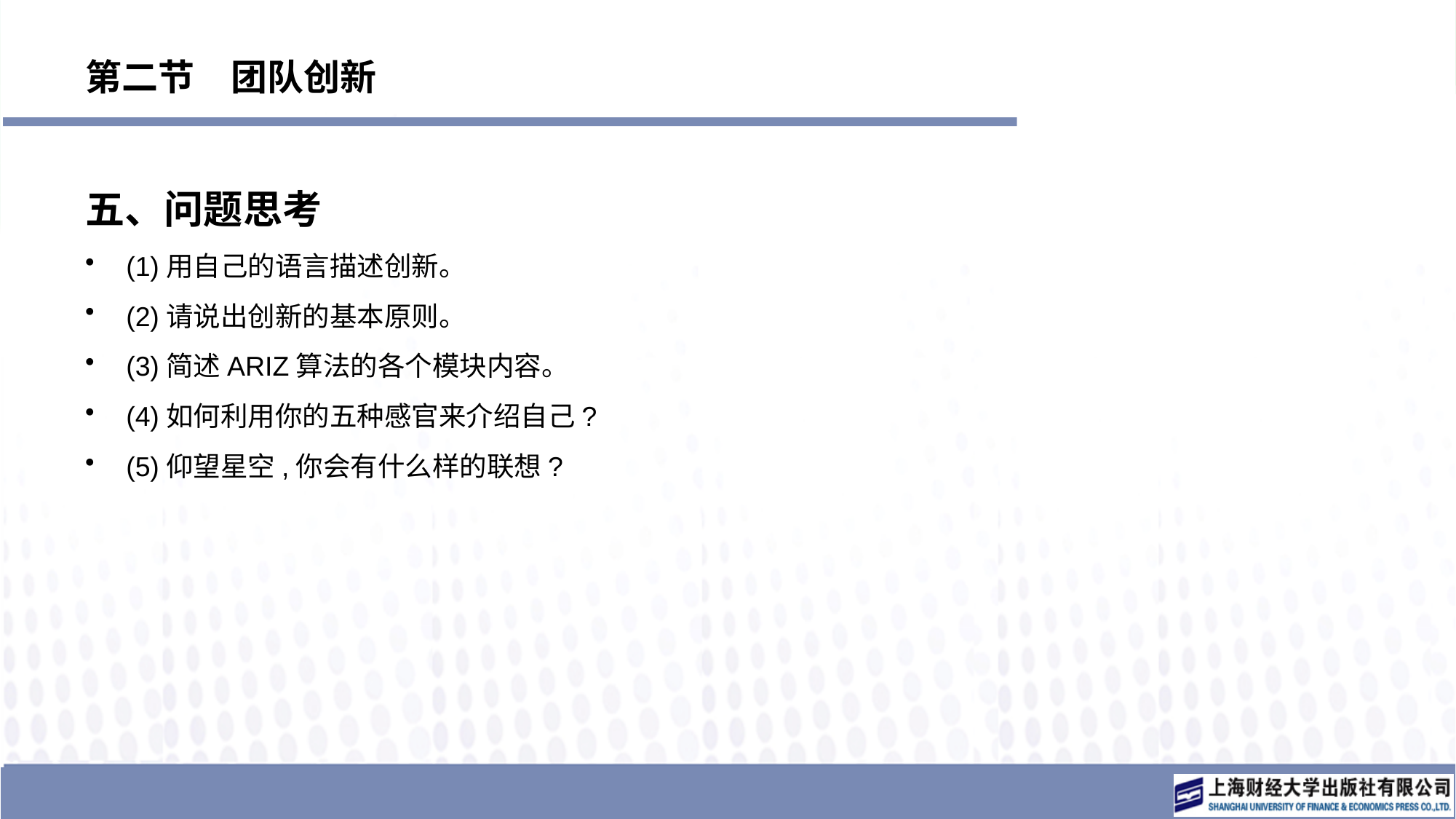

# 第二节　团队创新
五、问题思考
(1)用自己的语言描述创新。
(2)请说出创新的基本原则。
(3)简述ARIZ算法的各个模块内容。
(4)如何利用你的五种感官来介绍自己?
(5)仰望星空,你会有什么样的联想?